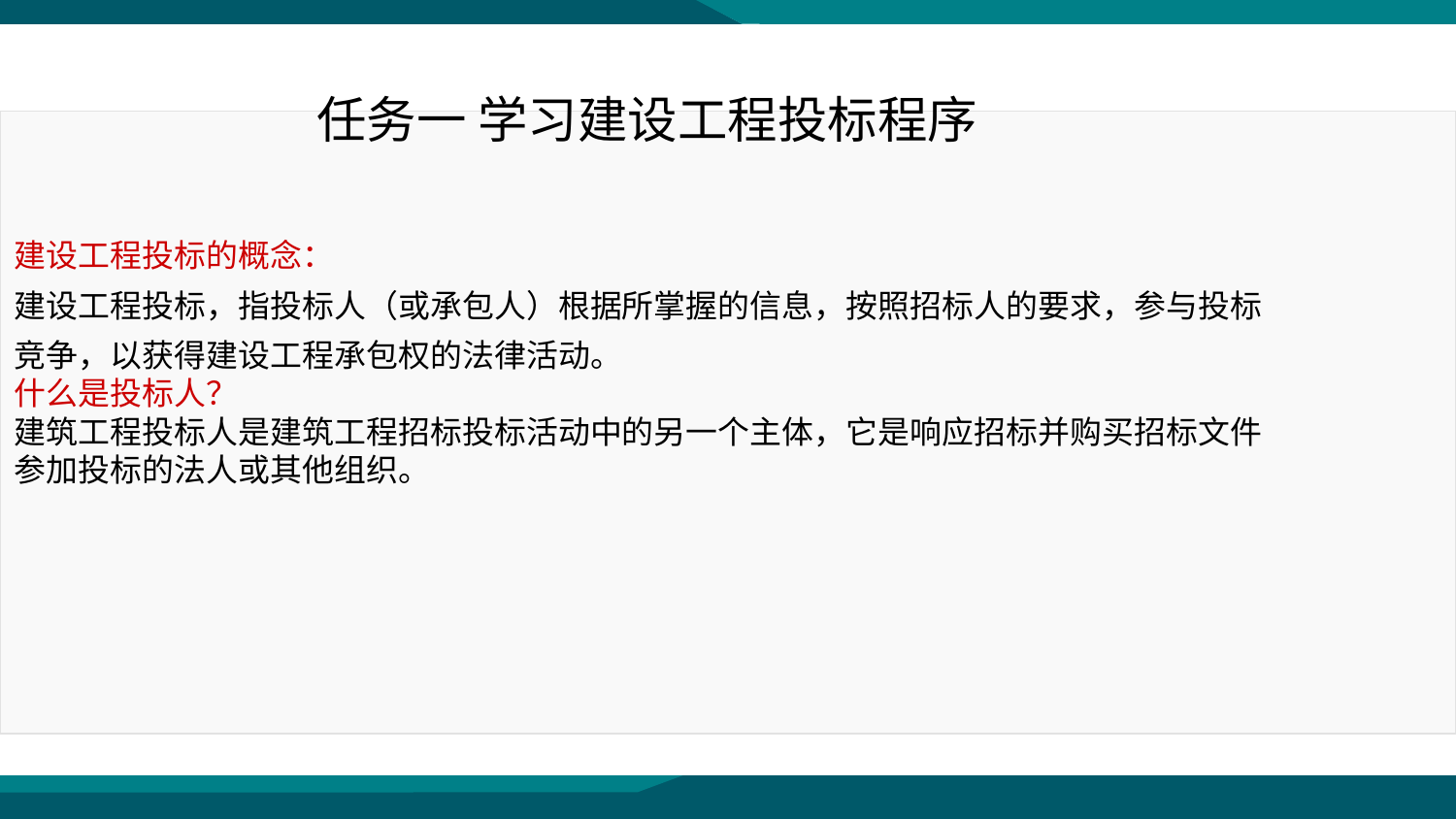

任务一 学习建设工程投标程序
建设工程投标的概念：
建设工程投标，指投标人（或承包人）根据所掌握的信息，按照招标人的要求，参与投标竞争，以获得建设工程承包权的法律活动。
什么是投标人？
建筑工程投标人是建筑工程招标投标活动中的另一个主体，它是响应招标并购买招标文件参加投标的法人或其他组织。